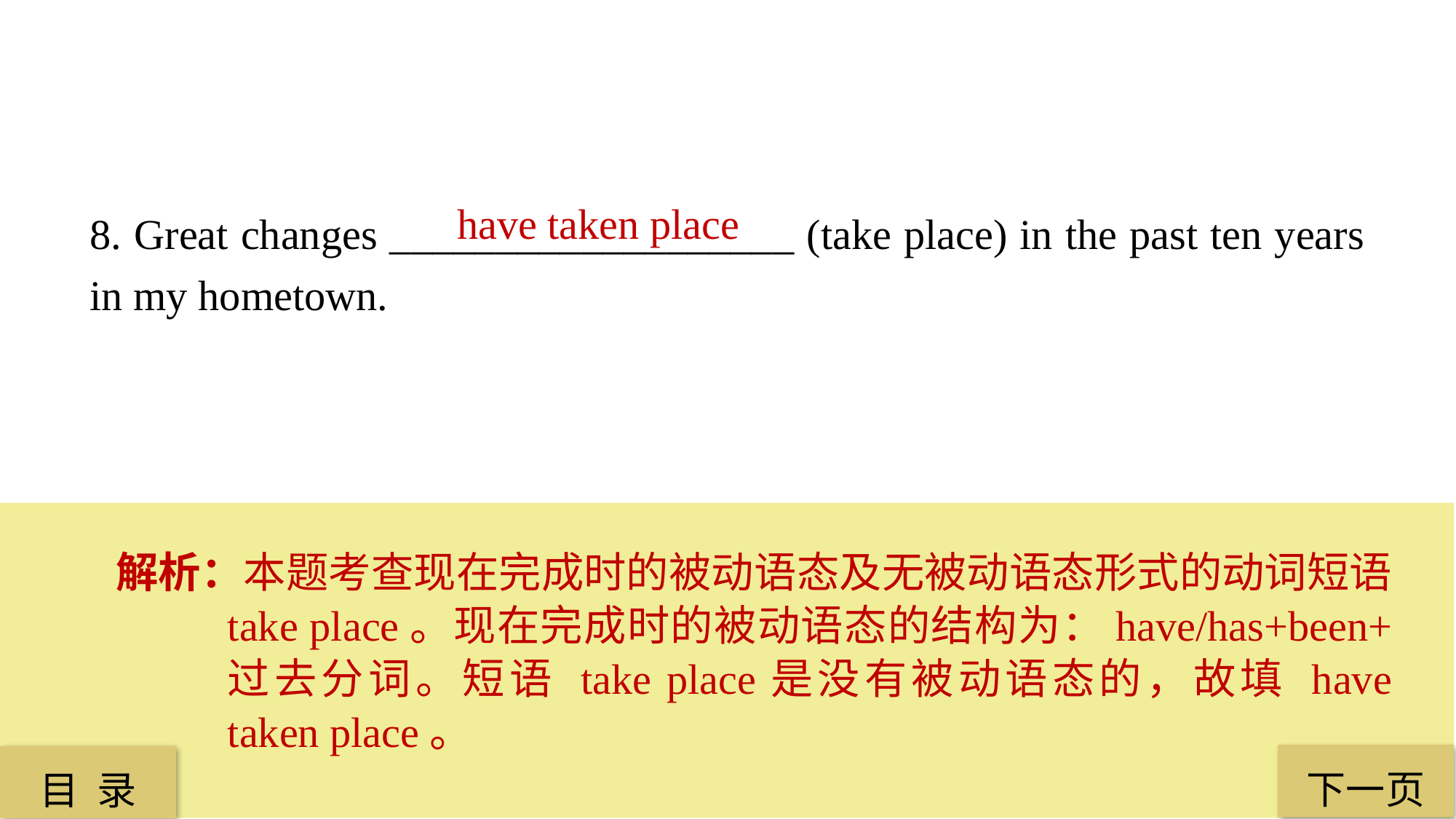

have taken place
8. Great changes ___________________ (take place) in the past ten years in my hometown.
解析：本题考查现在完成时的被动语态及无被动语态形式的动词短语 take place。现在完成时的被动语态的结构为：have/has+been+ 过去分词。短语 take place是没有被动语态的，故填 have taken place。